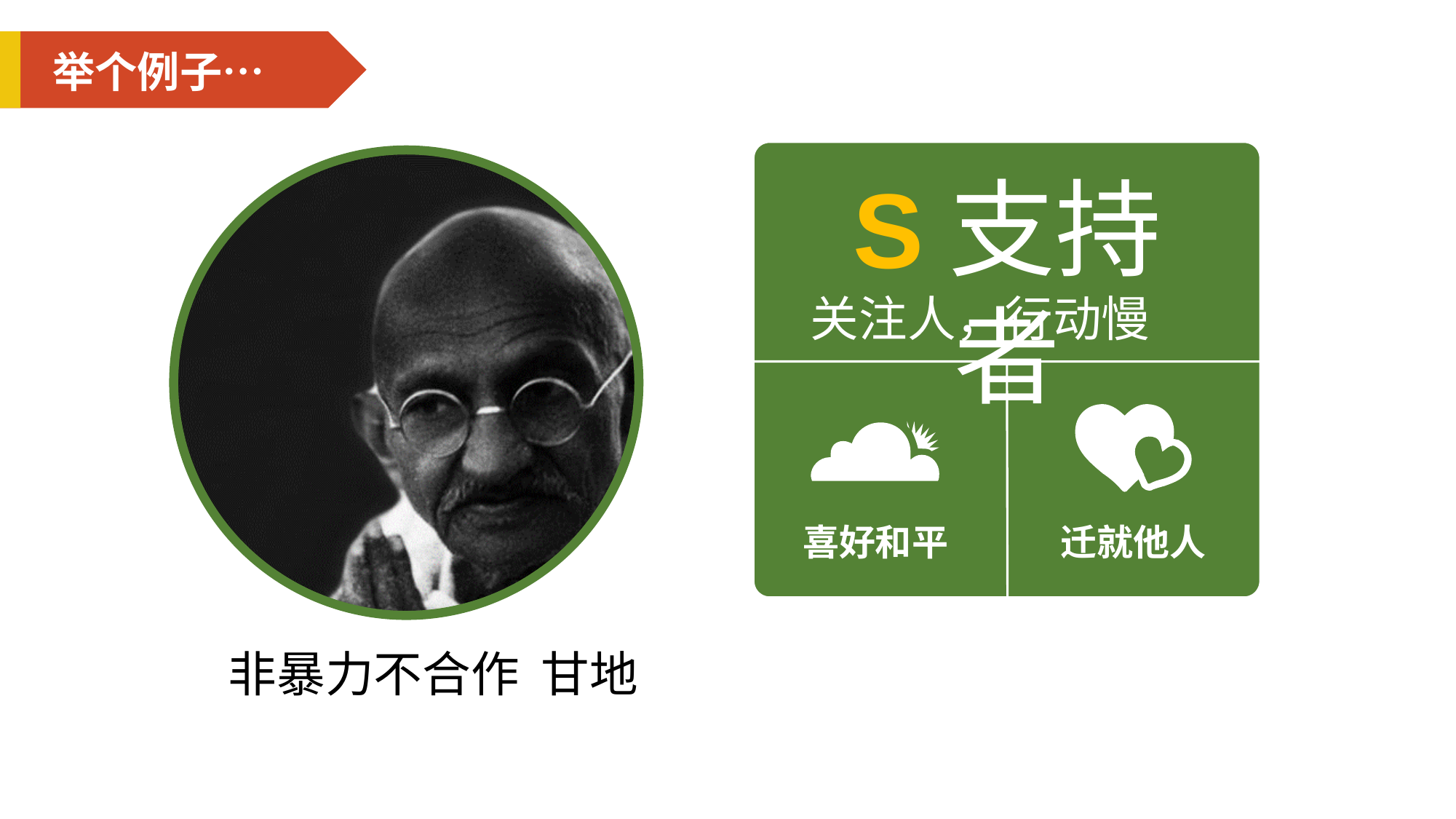

举个例子…

S支持者
关注人，行动慢

喜好和平
迁就他人

非暴力不合作  甘地